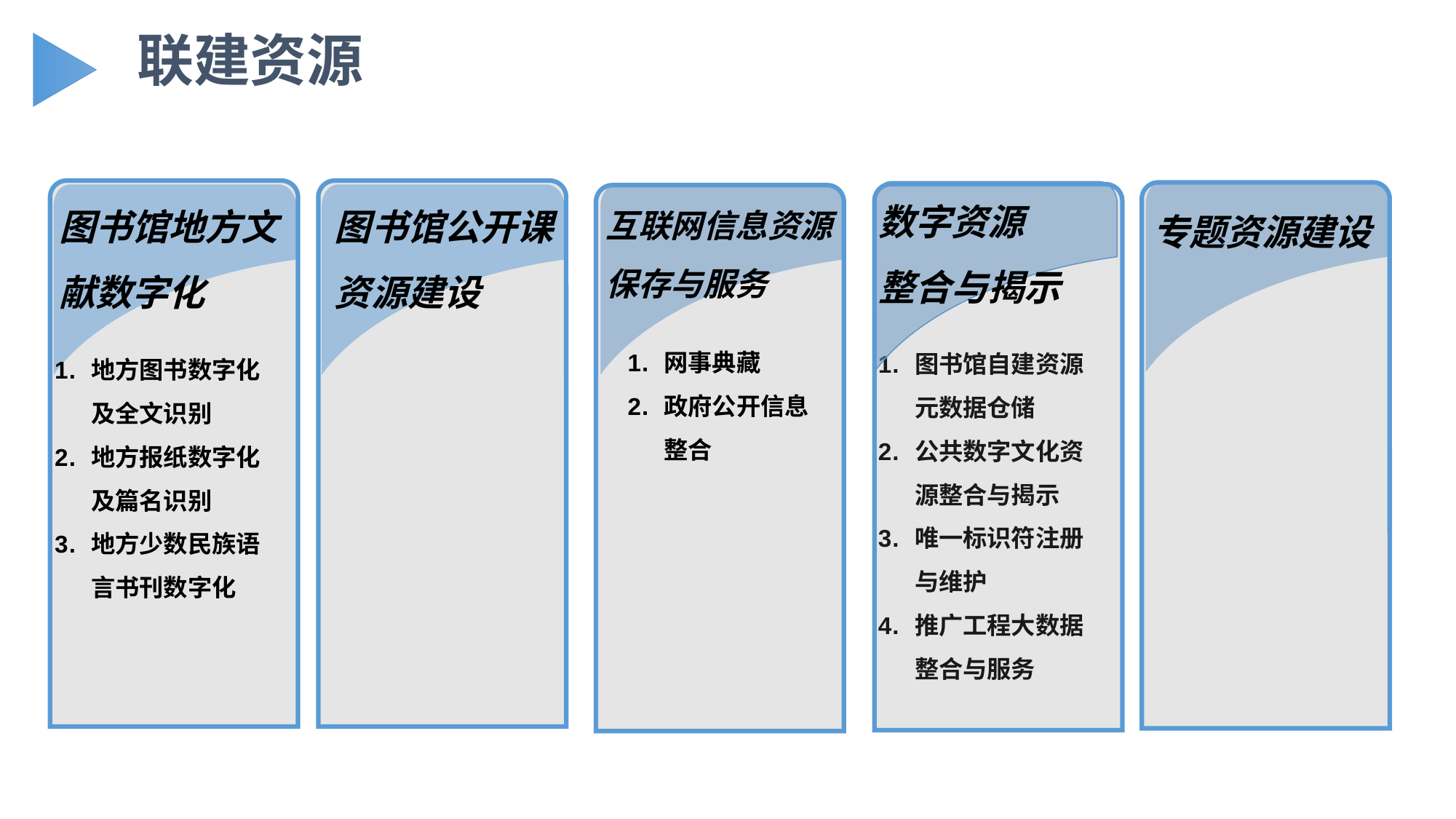

联建资源

数字资源
整合与揭示
图书馆地方文献数字化
图书馆公开课
资源建设

互联网信息资源
保存与服务

专题资源建设

网事典藏
政府公开信息整合

地方图书数字化及全文识别
地方报纸数字化及篇名识别
地方少数民族语言书刊数字化

图书馆自建资源元数据仓储
公共数字文化资源整合与揭示
唯一标识符注册与维护
推广工程大数据整合与服务